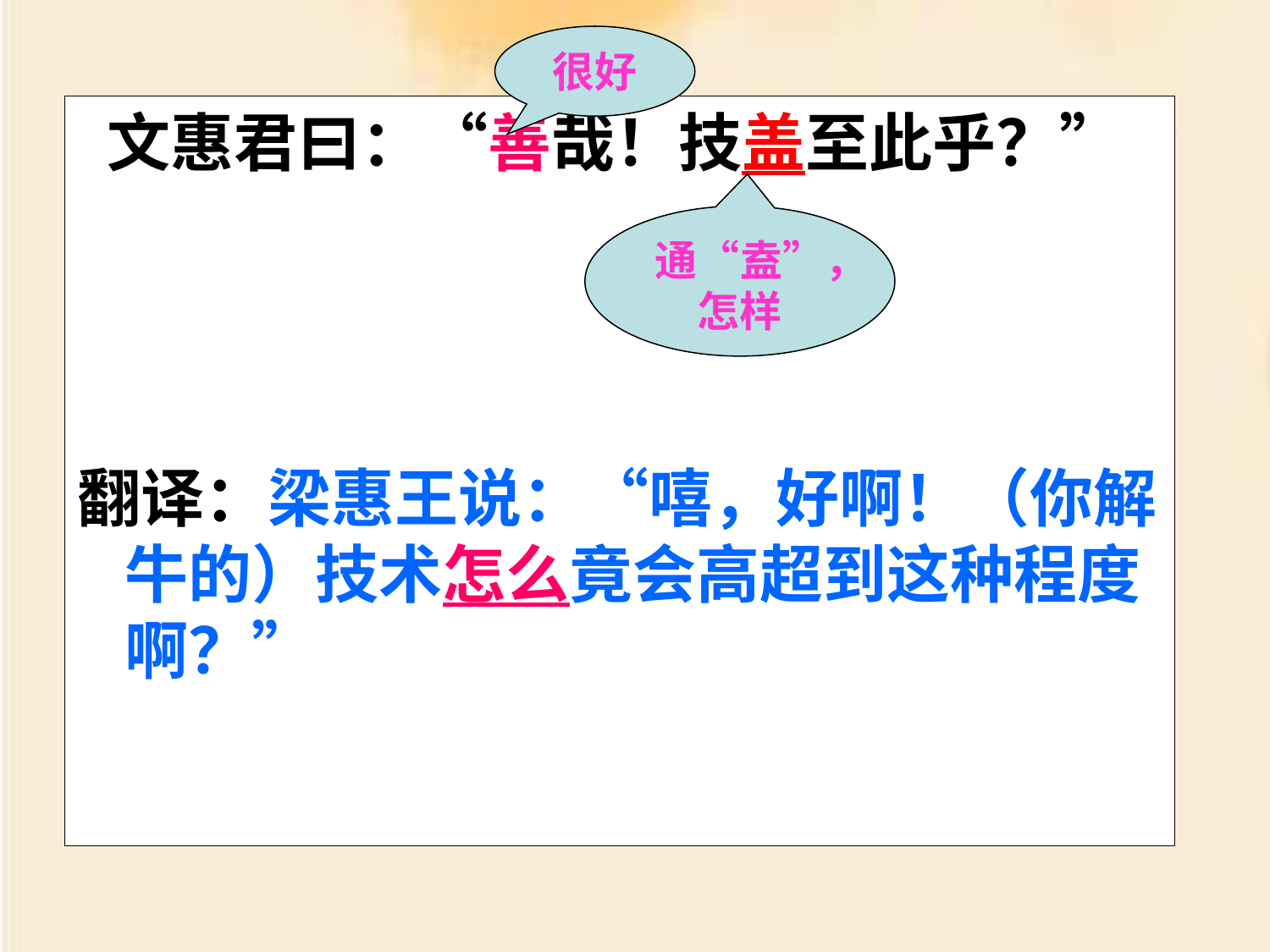

很好
 文惠君曰：“善哉！技盖至此乎？”

翻译：梁惠王说：“嘻，好啊！（你解牛的）技术怎么竟会高超到这种程度啊？”
通“盍”，
怎样